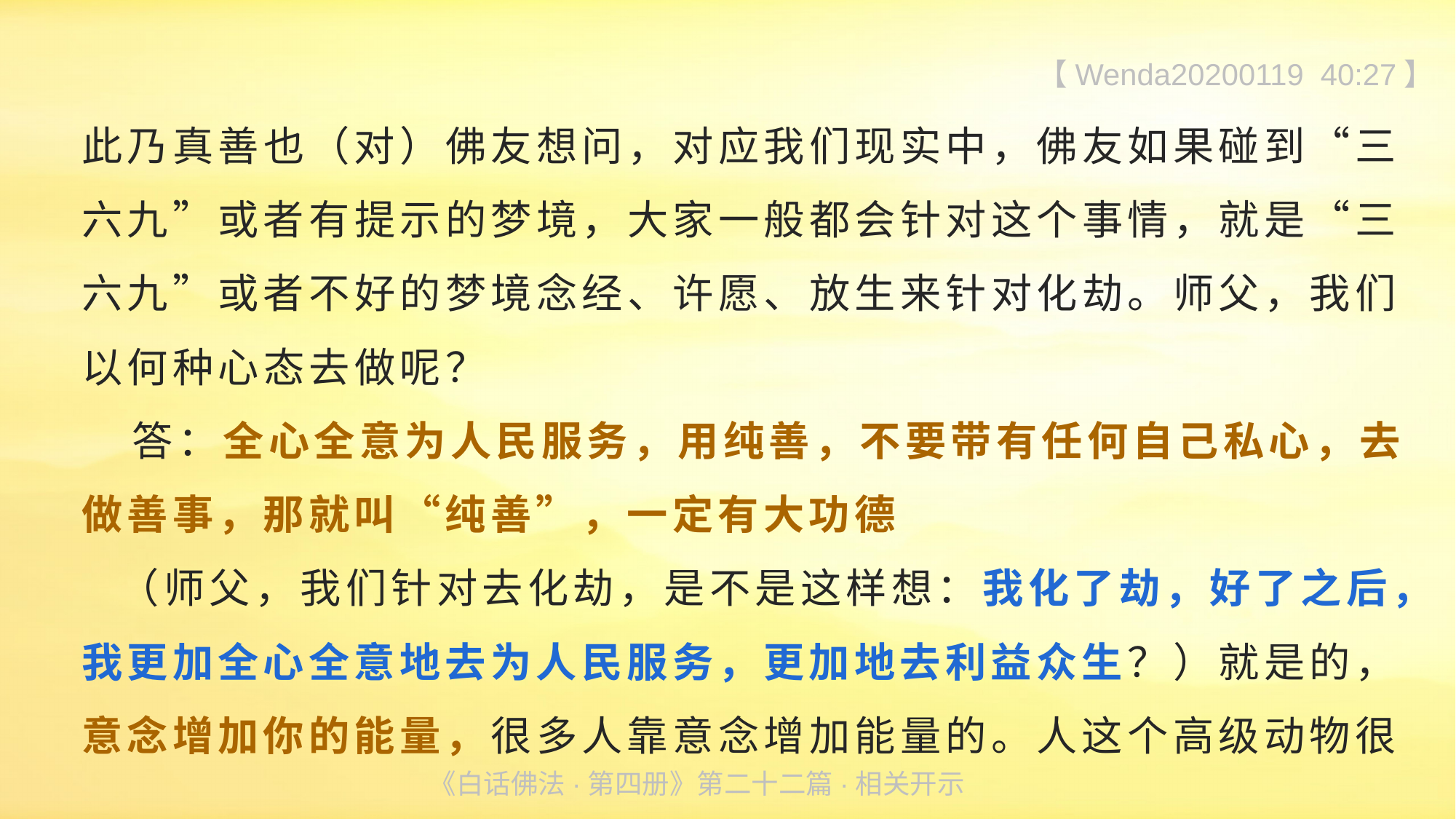

【Wenda20200119  40:27】
此乃真善也（对）佛友想问，对应我们现实中，佛友如果碰到“三六九”或者有提示的梦境，大家一般都会针对这个事情，就是“三六九”或者不好的梦境念经、许愿、放生来针对化劫。师父，我们以何种心态去做呢？
   答：全心全意为人民服务，用纯善，不要带有任何自己私心，去做善事，那就叫“纯善”，一定有大功德
  （师父，我们针对去化劫，是不是这样想：我化了劫，好了之后，我更加全心全意地去为人民服务，更加地去利益众生？）就是的，意念增加你的能量，很多人靠意念增加能量的。人这个高级动物很
《白话佛法·第四册》第二十二篇·相关开示